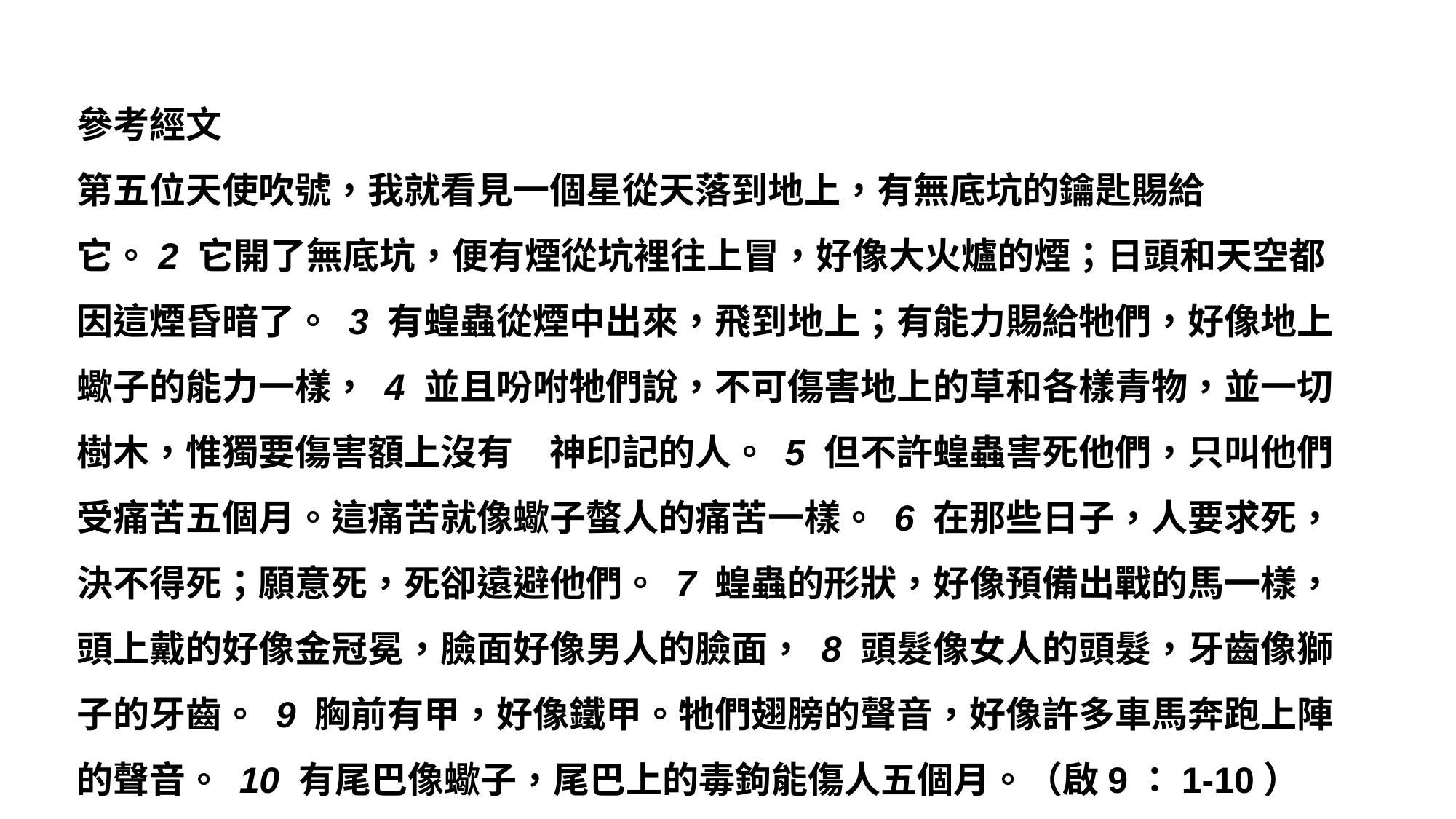

參考經文
第五位天使吹號，我就看見一個星從天落到地上，有無底坑的鑰匙賜給它。2 它開了無底坑，便有煙從坑裡往上冒，好像大火爐的煙；日頭和天空都因這煙昏暗了。 3 有蝗蟲從煙中出來，飛到地上；有能力賜給牠們，好像地上蠍子的能力一樣， 4 並且吩咐牠們說，不可傷害地上的草和各樣青物，並一切樹木，惟獨要傷害額上沒有　神印記的人。 5 但不許蝗蟲害死他們，只叫他們受痛苦五個月。這痛苦就像蠍子螫人的痛苦一樣。 6 在那些日子，人要求死，決不得死；願意死，死卻遠避他們。 7 蝗蟲的形狀，好像預備出戰的馬一樣，頭上戴的好像金冠冕，臉面好像男人的臉面， 8 頭髮像女人的頭髮，牙齒像獅子的牙齒。 9 胸前有甲，好像鐵甲。牠們翅膀的聲音，好像許多車馬奔跑上陣的聲音。 10 有尾巴像蠍子，尾巴上的毒鉤能傷人五個月。（啟9：1-10）